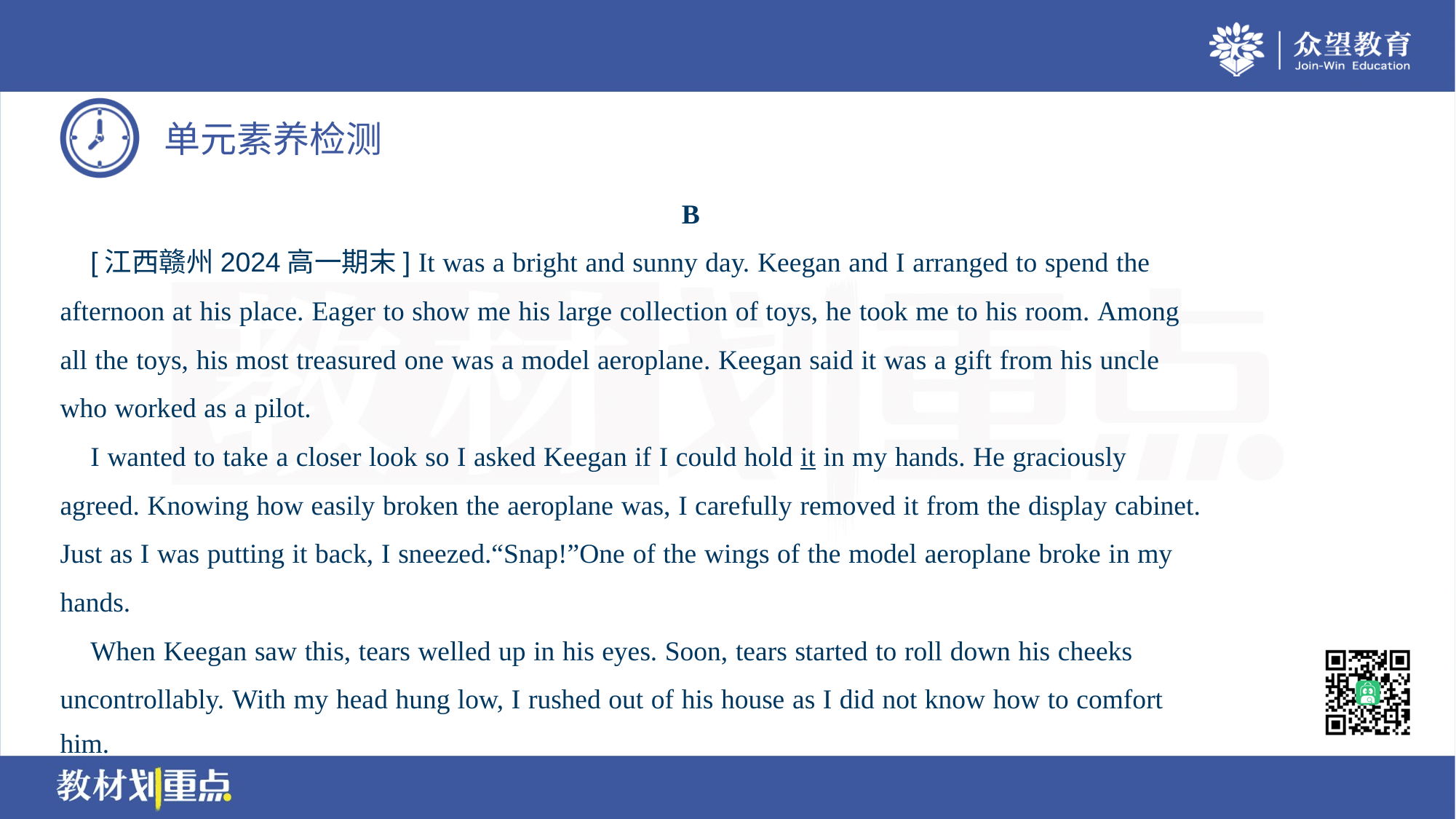

B
    [江西赣州2024高一期末] It was a bright and sunny day. Keegan and I arranged to spend the
afternoon at his place. Eager to show me his large collection of toys, he took me to his room. Among
all the toys, his most treasured one was a model aeroplane. Keegan said it was a gift from his uncle
who worked as a pilot.
    I wanted to take a closer look so I asked Keegan if I could hold it in my hands. He graciously
agreed. Knowing how easily broken the aeroplane was, I carefully removed it from the display cabinet.
Just as I was putting it back, I sneezed.“Snap!”One of the wings of the model aeroplane broke in my
hands.
    When Keegan saw this, tears welled up in his eyes. Soon, tears started to roll down his cheeks
uncontrollably. With my head hung low, I rushed out of his house as I did not know how to comfort
him.